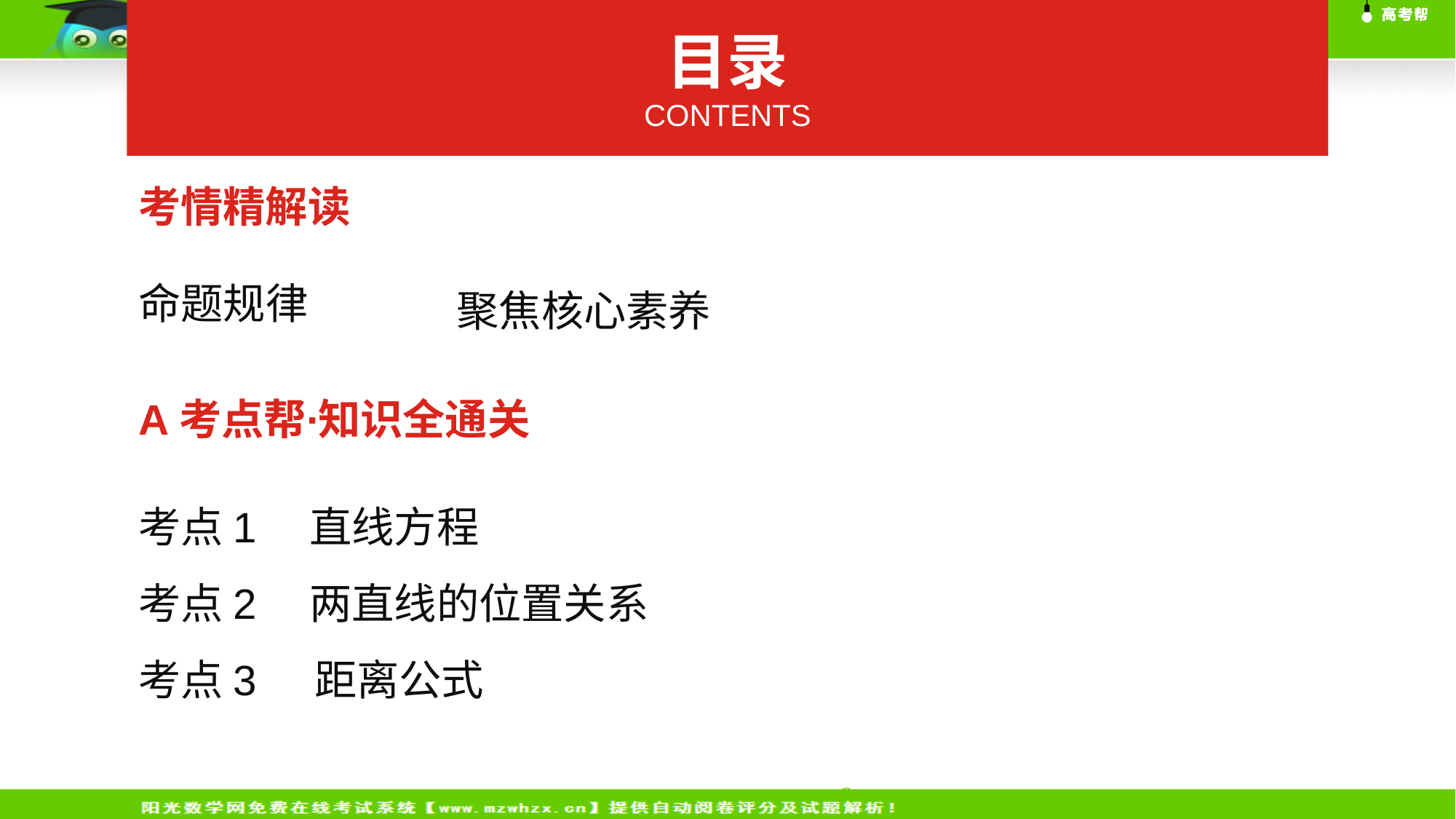

目录
CONTENTS
考情精解读
命题规律
聚焦核心素养
A考点帮∙知识全通关
考点1　直线方程
考点2　两直线的位置关系
考点3    距离公式